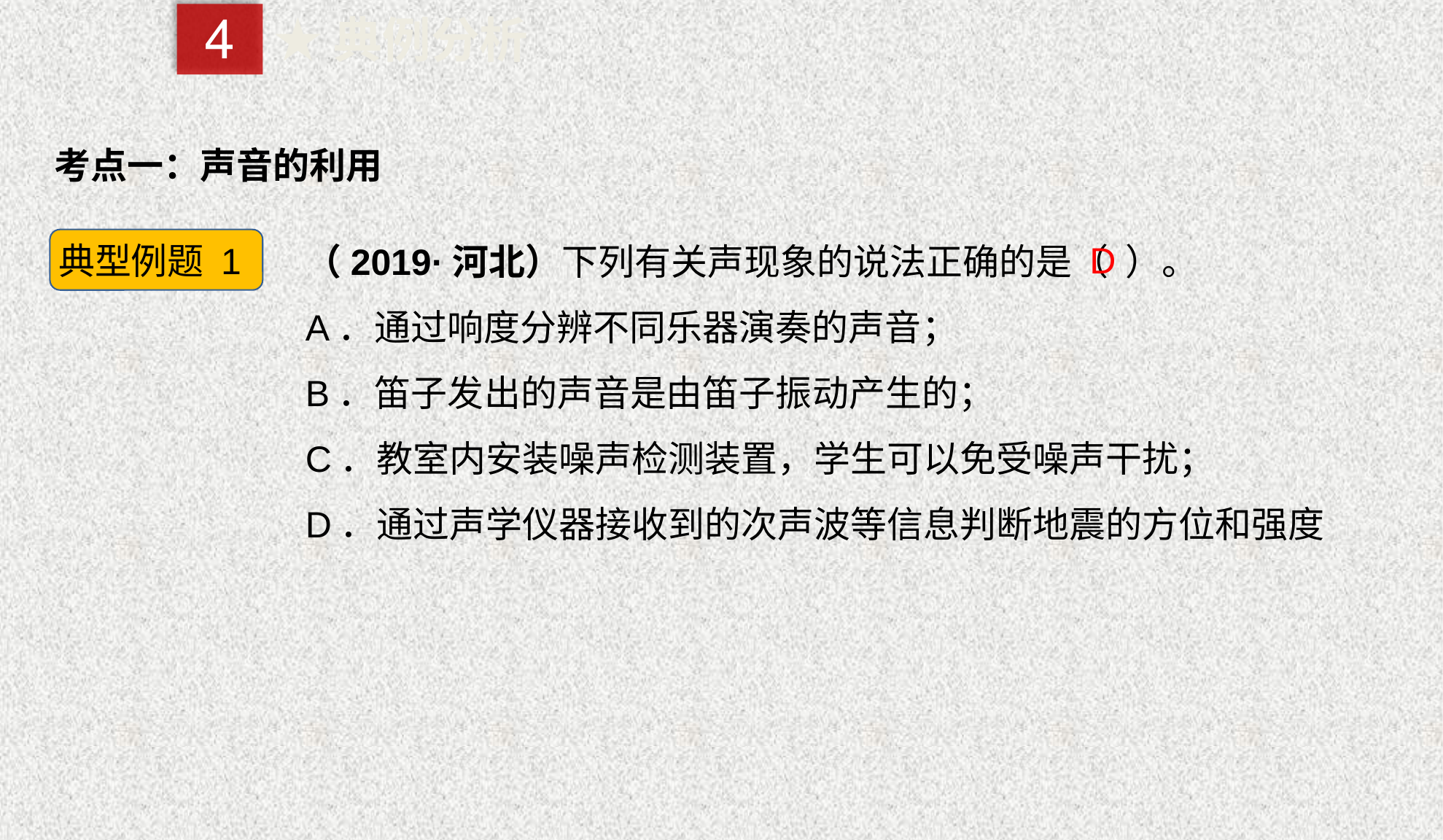

4
★典例分析
考点一：声音的利用
（2019·河北）下列有关声现象的说法正确的是（  ）。
A．通过响度分辨不同乐器演奏的声音；
B．笛子发出的声音是由笛子振动产生的；
C．教室内安装噪声检测装置，学生可以免受噪声干扰；
D．通过声学仪器接收到的次声波等信息判断地震的方位和强度
典型例题 1
D